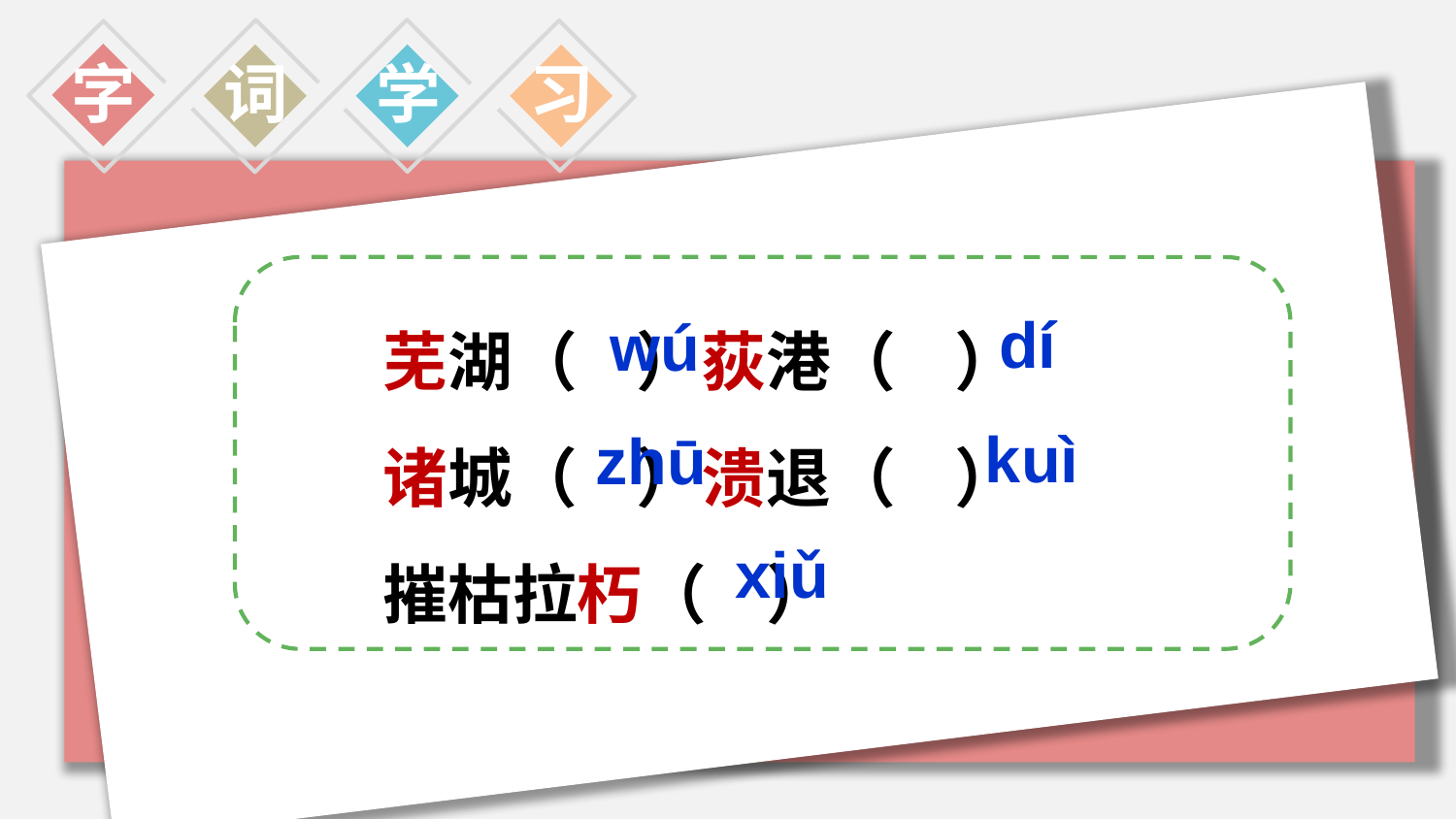

字
词
学
习

芜湖（    ）荻港（    ）
诸城（    ）溃退（    ）
摧枯拉朽（    ）

dí
wú
kuì
zhū
xiǔ